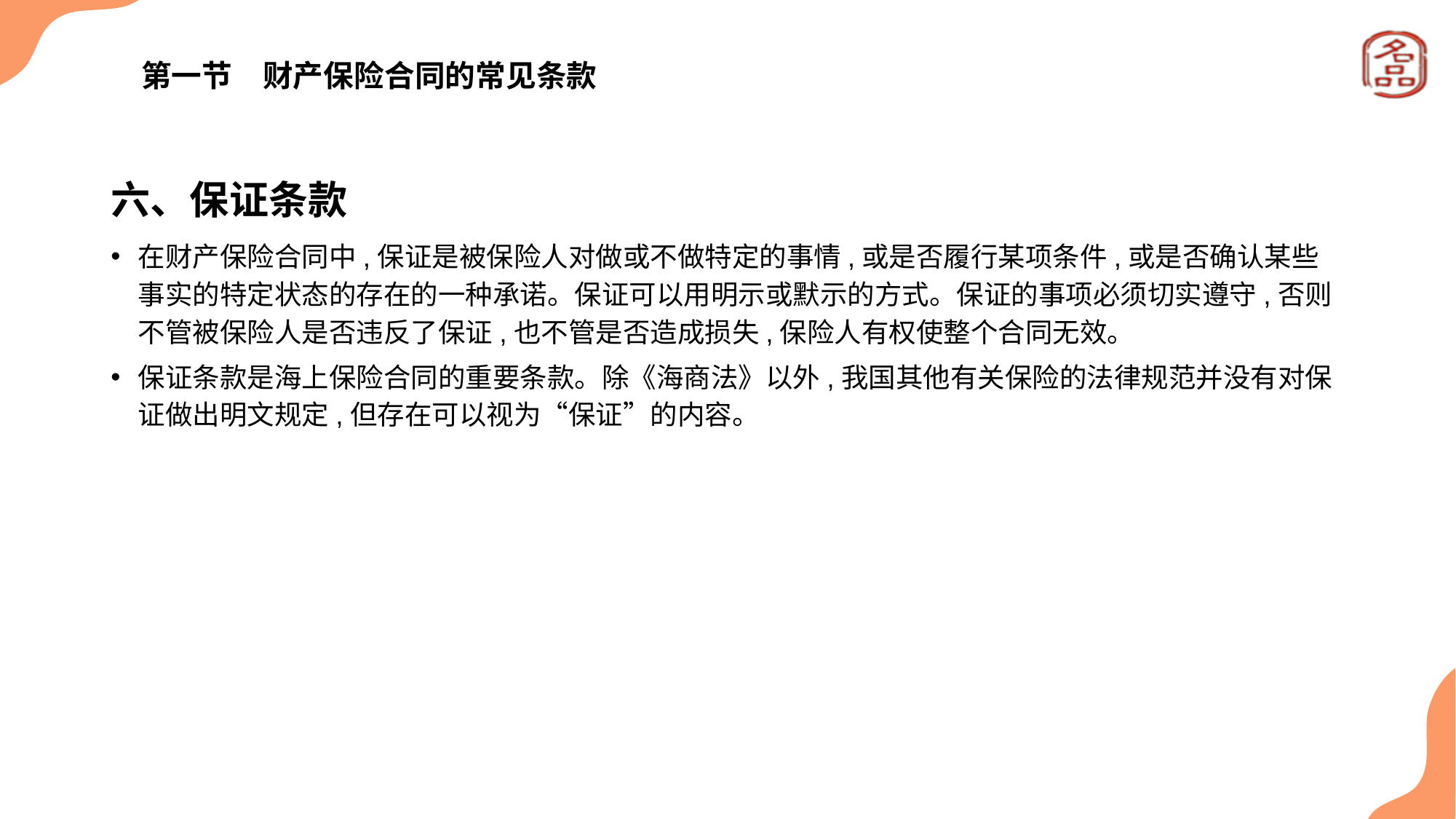

# 第一节　财产保险合同的常见条款
六、保证条款
在财产保险合同中,保证是被保险人对做或不做特定的事情,或是否履行某项条件,或是否确认某些事实的特定状态的存在的一种承诺。保证可以用明示或默示的方式。保证的事项必须切实遵守,否则不管被保险人是否违反了保证,也不管是否造成损失,保险人有权使整个合同无效。
保证条款是海上保险合同的重要条款。除《海商法》以外,我国其他有关保险的法律规范并没有对保证做出明文规定,但存在可以视为“保证”的内容。